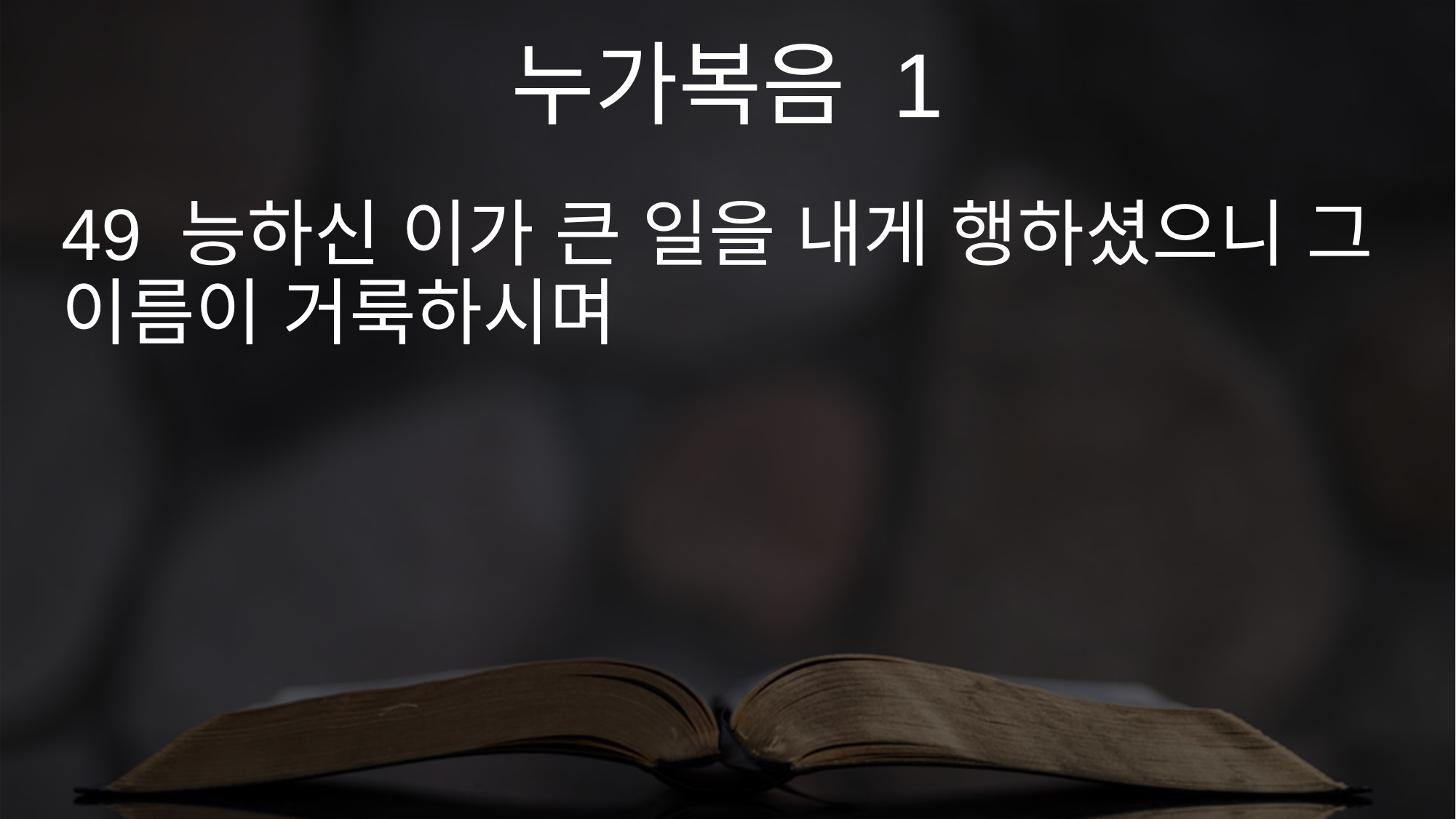

누가복음 1
49 능하신 이가 큰 일을 내게 행하셨으니 그 이름이 거룩하시며